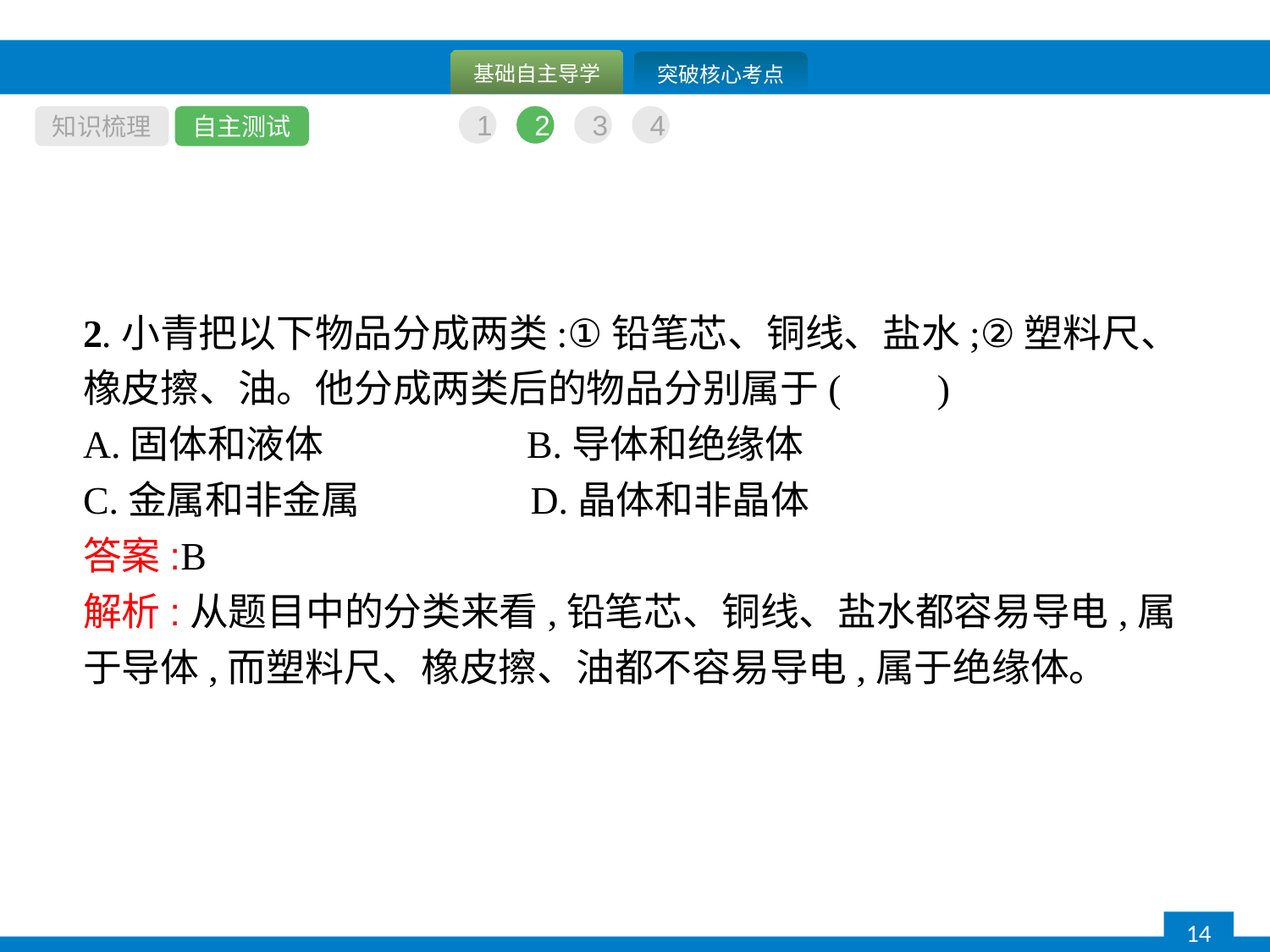

知识梳理
自主测试
1
2
3
4
2.小青把以下物品分成两类:①铅笔芯、铜线、盐水;②塑料尺、橡皮擦、油。他分成两类后的物品分别属于(　　)
A.固体和液体　　　　　B.导体和绝缘体
C.金属和非金属		D.晶体和非晶体
答案:B
解析:从题目中的分类来看,铅笔芯、铜线、盐水都容易导电,属于导体,而塑料尺、橡皮擦、油都不容易导电,属于绝缘体。